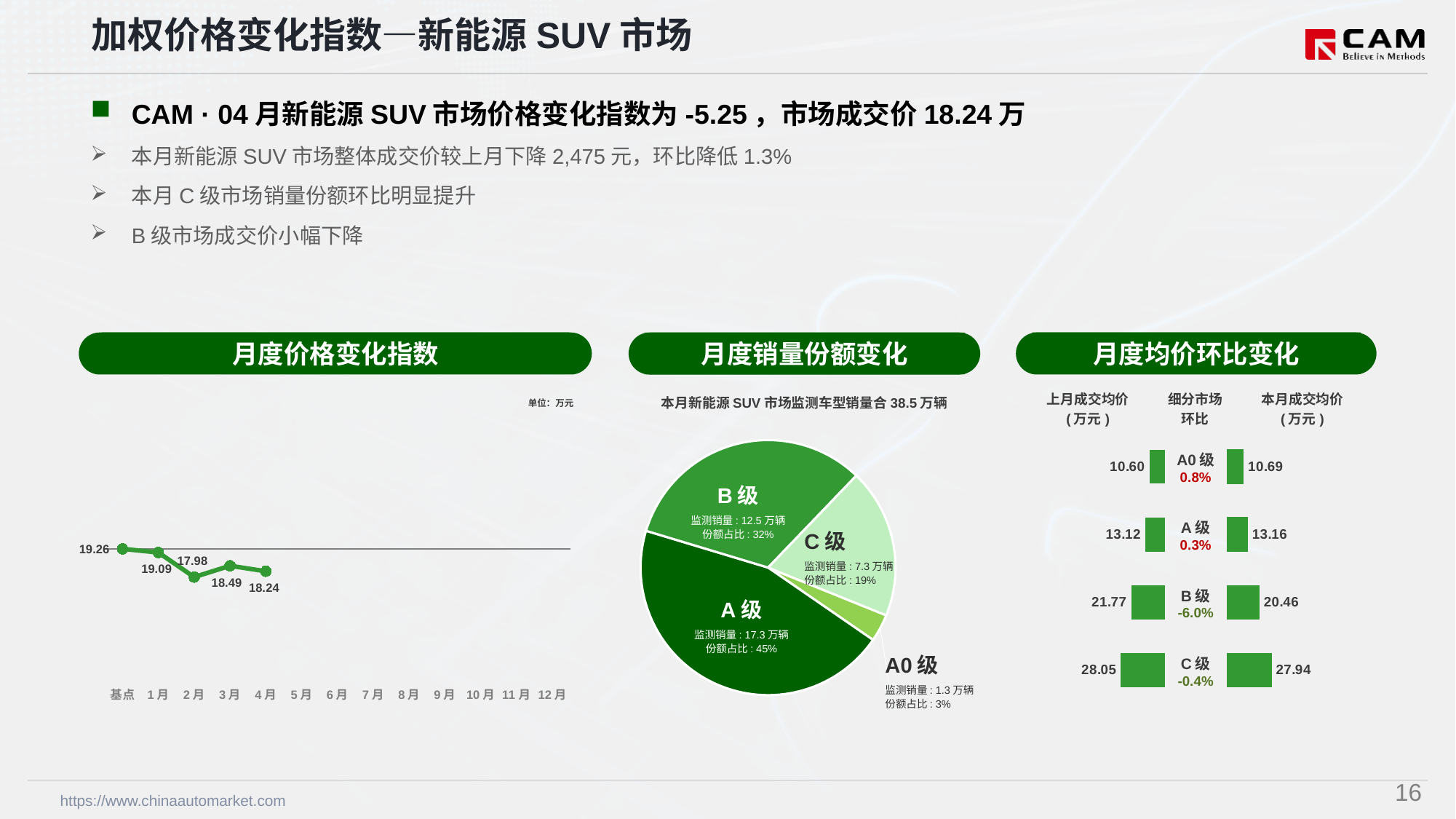

加权价格变化指数—新能源SUV市场
CAM · 04月新能源SUV市场价格变化指数为-5.25，市场成交价18.24万
本月新能源SUV市场整体成交价较上月下降2,475元，环比降低1.3%
本月C级市场销量份额环比明显提升
B级市场成交价小幅下降
月度价格变化指数

月度均价环比变化

月度销量份额变化

本月新能源SUV市场监测车型销量合38.5万辆

### Chart

| Category | 细分市场 |
|---|---|
| A0级 | 13403.0 |
| A级 | 173334.0 |
| B级 | 125075.0 |
| C级 | 72810.0 |
B级
监测销量: 12.5万辆
份额占比: 32%
C级
监测销量: 7.3万辆
份额占比: 19%
A级
监测销量: 17.3万辆
份额占比: 45%
A0级
监测销量: 1.3万辆
份额占比: 3%

### Chart

| Category | Y2024 |
|---|---|
| 基点 | 0.0 |
| 1月 | -0.85 |
| 2月 | -6.61 |
| 3月 | -3.96 |
| 4月 | -5.25 |
| 5月 | None |
| 6月 | None |
| 7月 | None |
| 8月 | None |
| 9月 | None |
| 10月 | None |
| 11月 | None |
| 12月 | None |
| 上月成交均价 (万元) | 细分市场 环比 | 本月成交均价 (万元) |
| --- | --- | --- |
单位：万元
| A0级 0.8% |
| --- |
| A级 0.3% |
| B级 -6.0% |
| C级 -0.4% |

### Chart

| Category | 成交均价 |
|---|---|
| A0 | 10.6 |
| A | 13.12 |
| B | 21.77 |
| C | 28.05 |

### Chart

| Category | 金额 |
|---|---|
| A0 | 10.69 |
| A | 13.16 |
| B | 20.46 |
| C | 27.94 |
16